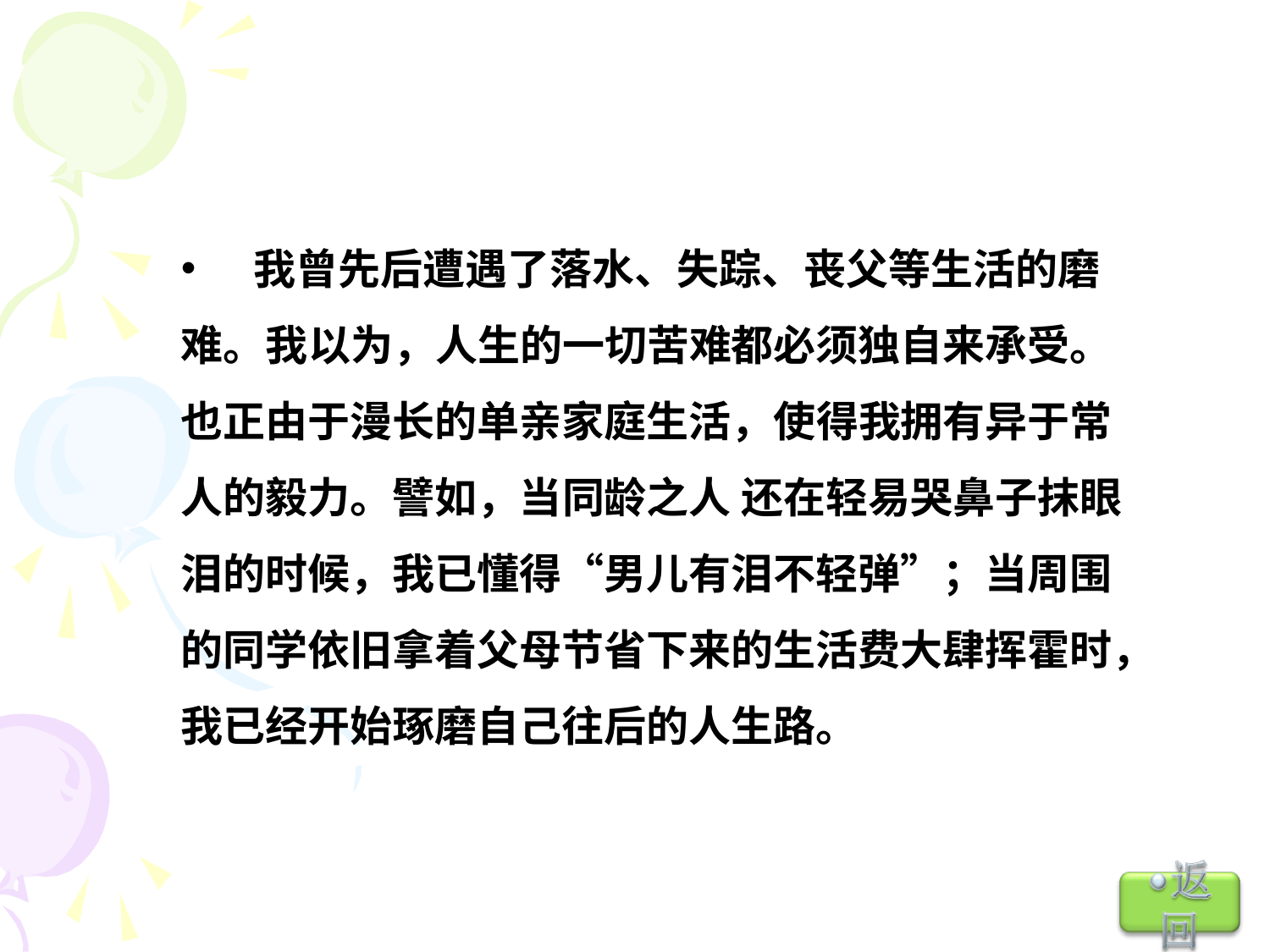

我曾先后遭遇了落水、失踪、丧父等生活的磨难。我以为，人生的一切苦难都必须独自来承受。也正由于漫长的单亲家庭生活，使得我拥有异于常人的毅力。譬如，当同龄之人 还在轻易哭鼻子抹眼泪的时候，我已懂得“男儿有泪不轻弹”；当周围的同学依旧拿着父母节省下来的生活费大肆挥霍时，我已经开始琢磨自己往后的人生路。